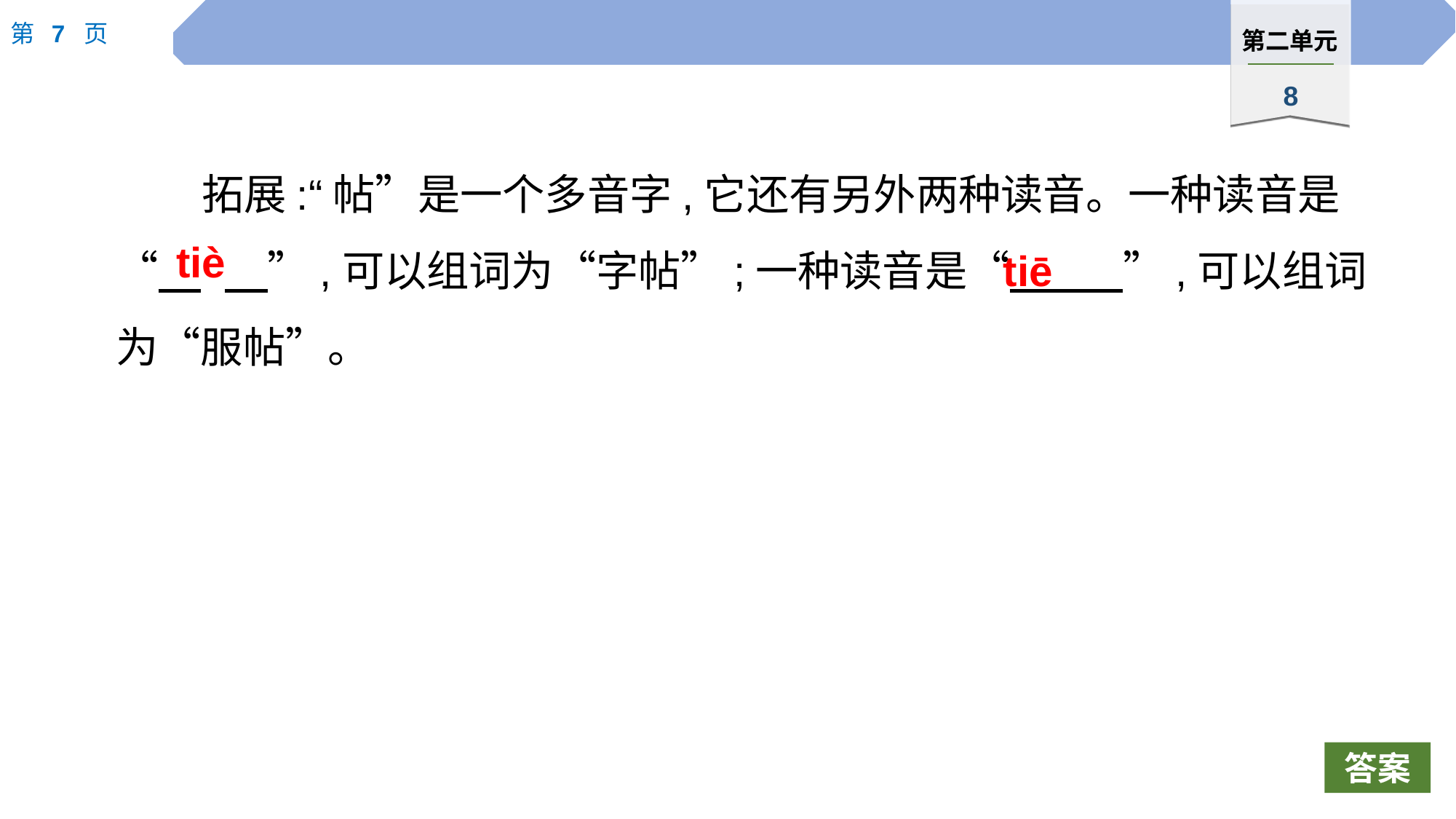

拓展:“帖”是一个多音字,它还有另外两种读音。一种读音是“　	　”,可以组词为“字帖”;一种读音是“　   　”,可以组词为“服帖”。
tiè
tiē
答案